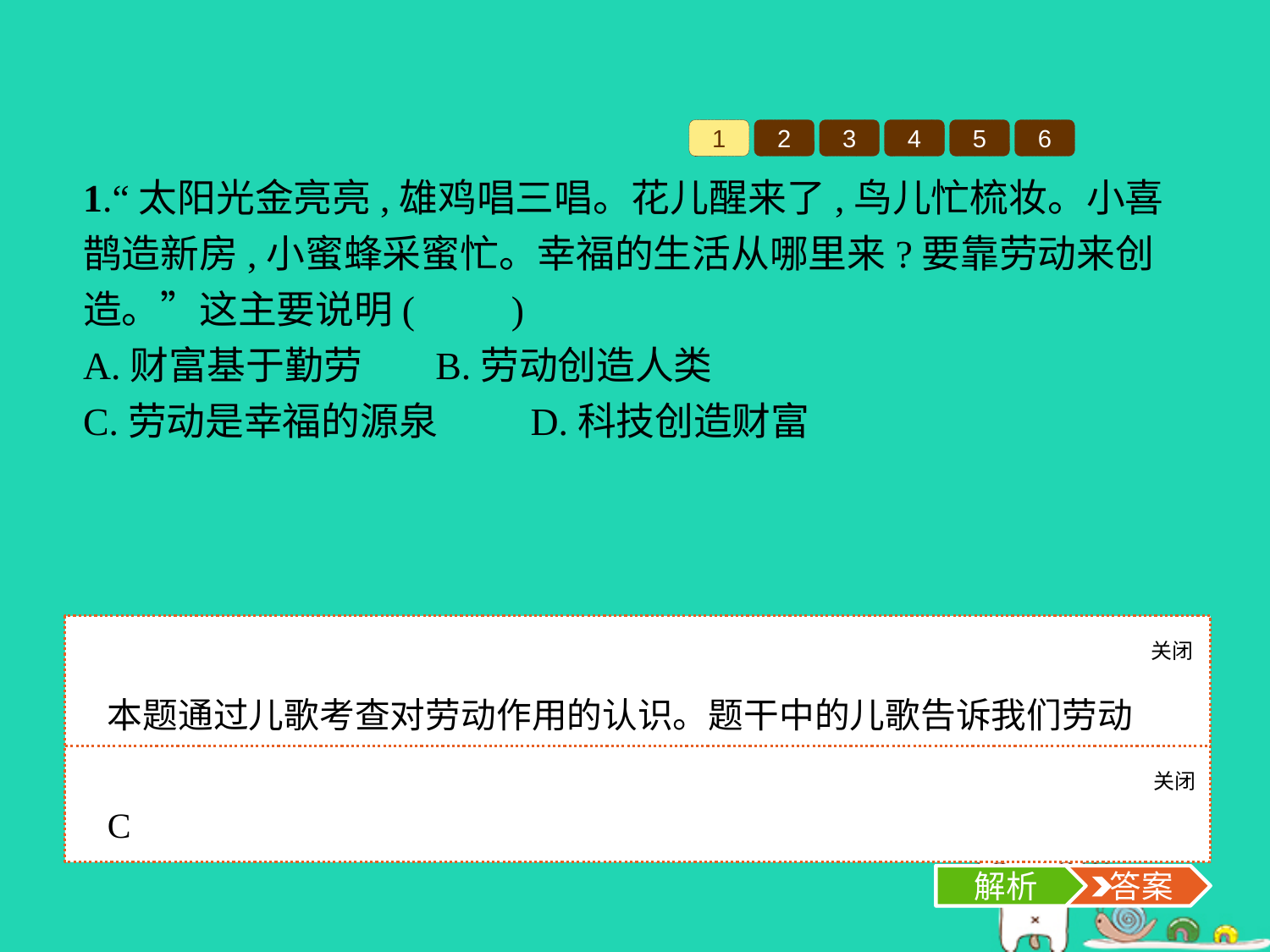

1
2
3
4
5
6
1.“太阳光金亮亮,雄鸡唱三唱。花儿醒来了,鸟儿忙梳妆。小喜鹊造新房,小蜜蜂采蜜忙。幸福的生活从哪里来?要靠劳动来创造。”这主要说明(　　)
A.财富基于勤劳	B.劳动创造人类
C.劳动是幸福的源泉	D.科技创造财富

关闭
解析

本题通过儿歌考查对劳动作用的认识。题干中的儿歌告诉我们劳动是幸福的源泉,C项符合题意,当选;A、B、D三项不符合题意,应排除。

关闭
解析
  答案

C
解析
  答案